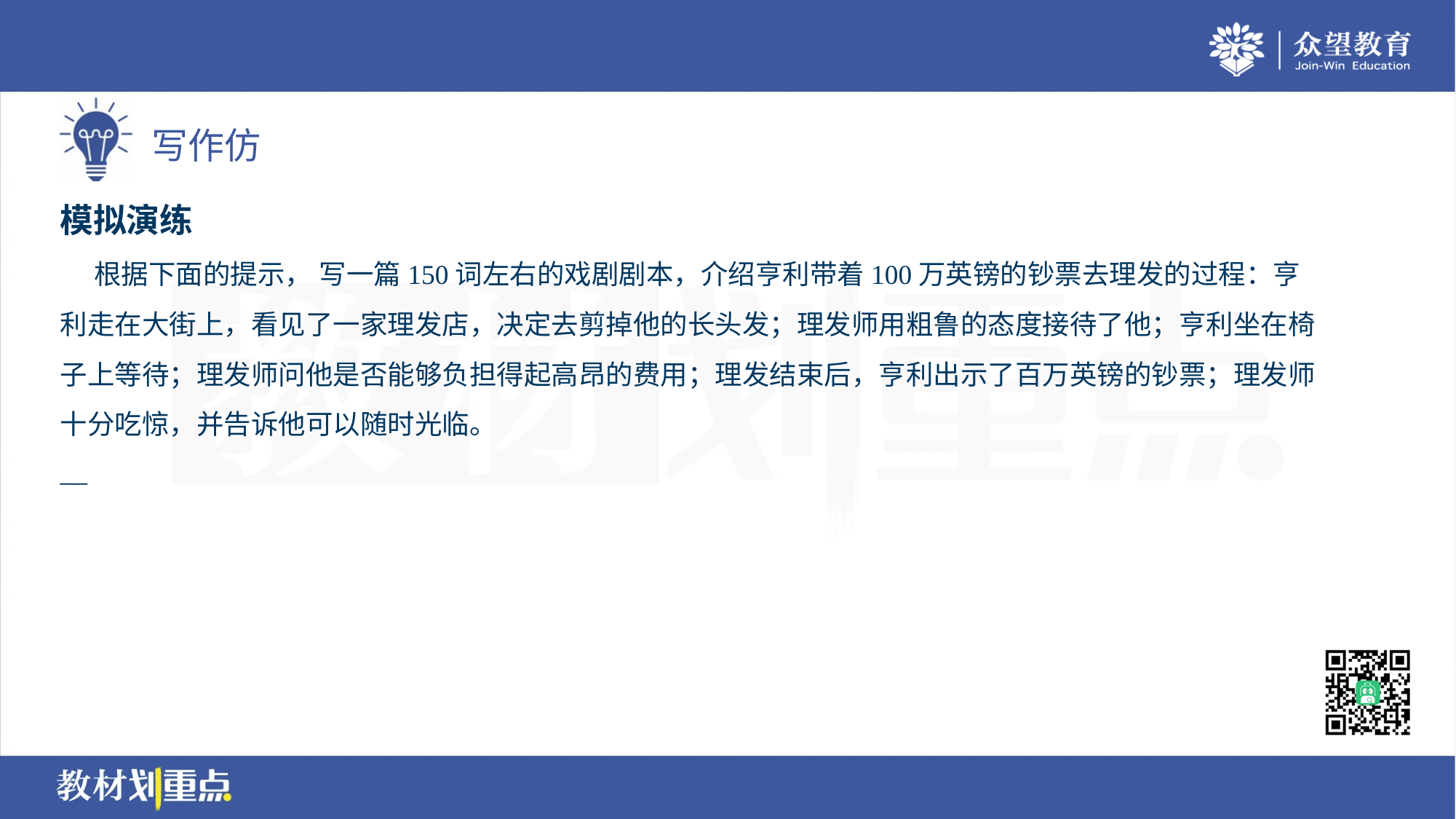

模拟演练
    根据下面的提示， 写一篇150词左右的戏剧剧本，介绍亨利带着100万英镑的钞票去理发的过程：亨
利走在大街上，看见了一家理发店，决定去剪掉他的长头发；理发师用粗鲁的态度接待了他；亨利坐在椅
子上等待；理发师问他是否能够负担得起高昂的费用；理发结束后，亨利出示了百万英镑的钞票；理发师
十分吃惊，并告诉他可以随时光临。
__